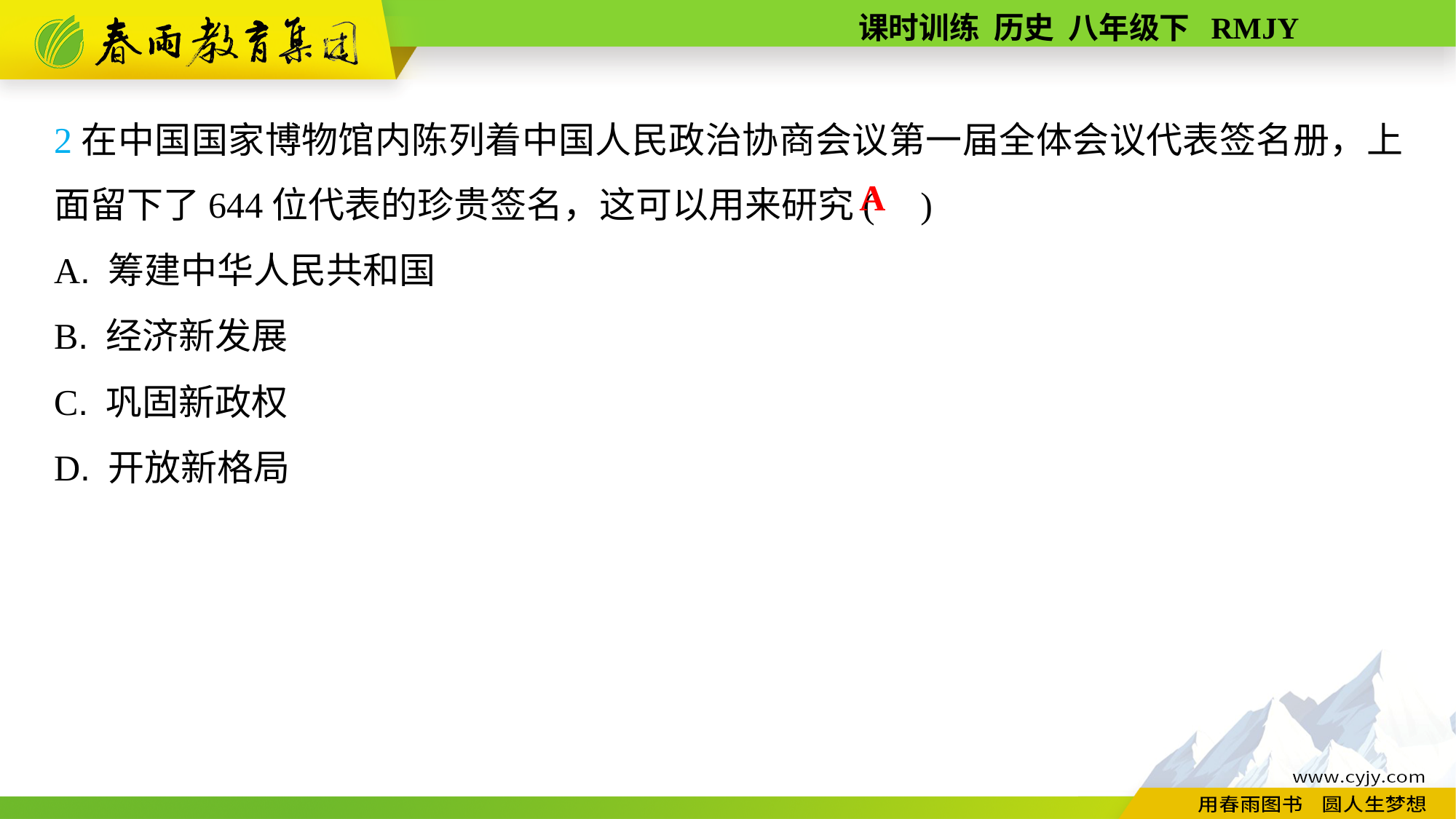

2在中国国家博物馆内陈列着中国人民政治协商会议第一届全体会议代表签名册，上面留下了644位代表的珍贵签名，这可以用来研究(     )
A. 筹建中华人民共和国
B. 经济新发展
C. 巩固新政权
D. 开放新格局
A